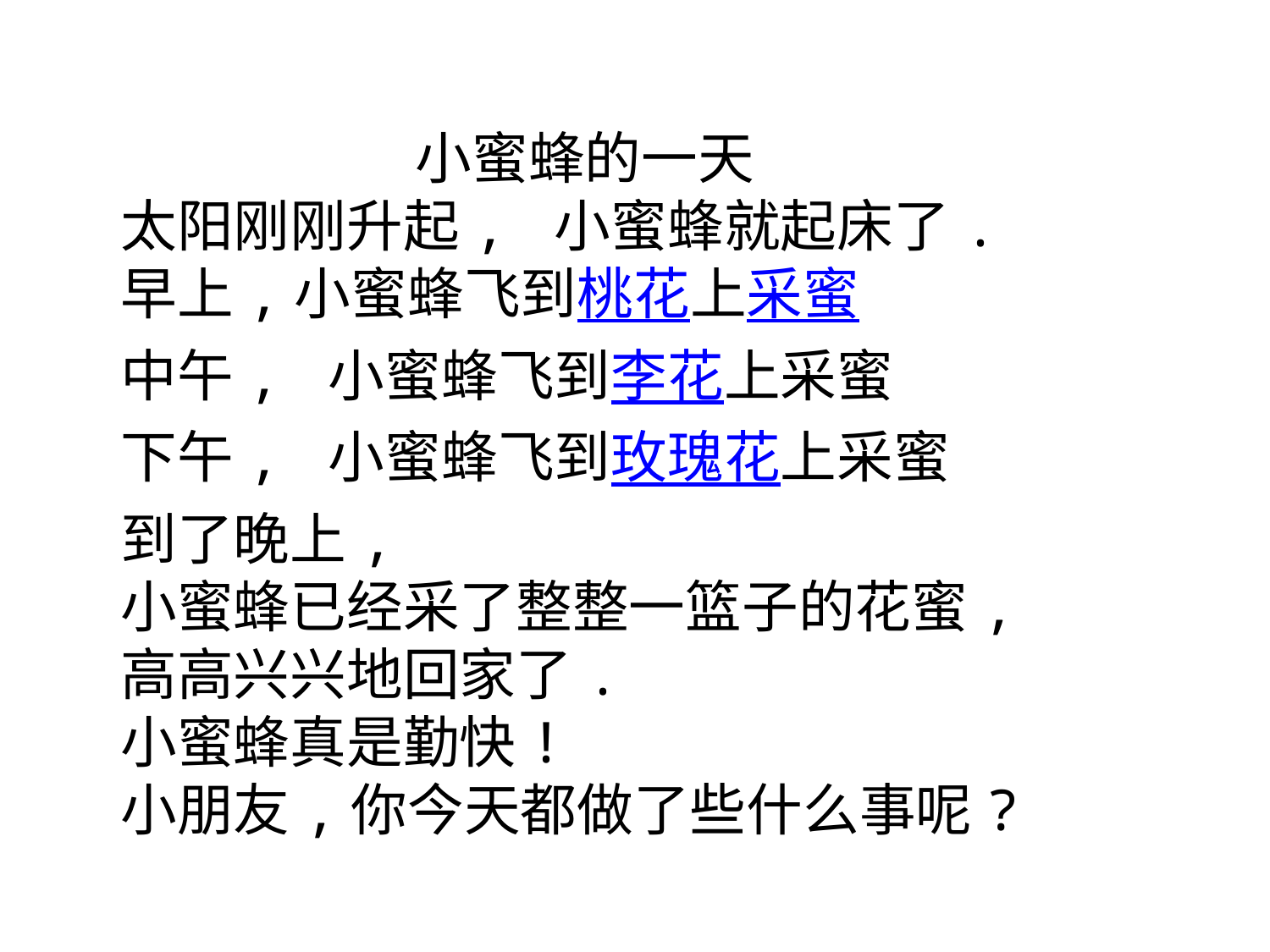

小蜜蜂的一天
太阳刚刚升起, 小蜜蜂就起床了.
早上,小蜜蜂飞到桃花上采蜜
中午, 小蜜蜂飞到李花上采蜜
下午, 小蜜蜂飞到玫瑰花上采蜜
到了晚上,
小蜜蜂已经采了整整一篮子的花蜜,
高高兴兴地回家了.
小蜜蜂真是勤快!
小朋友,你今天都做了些什么事呢?